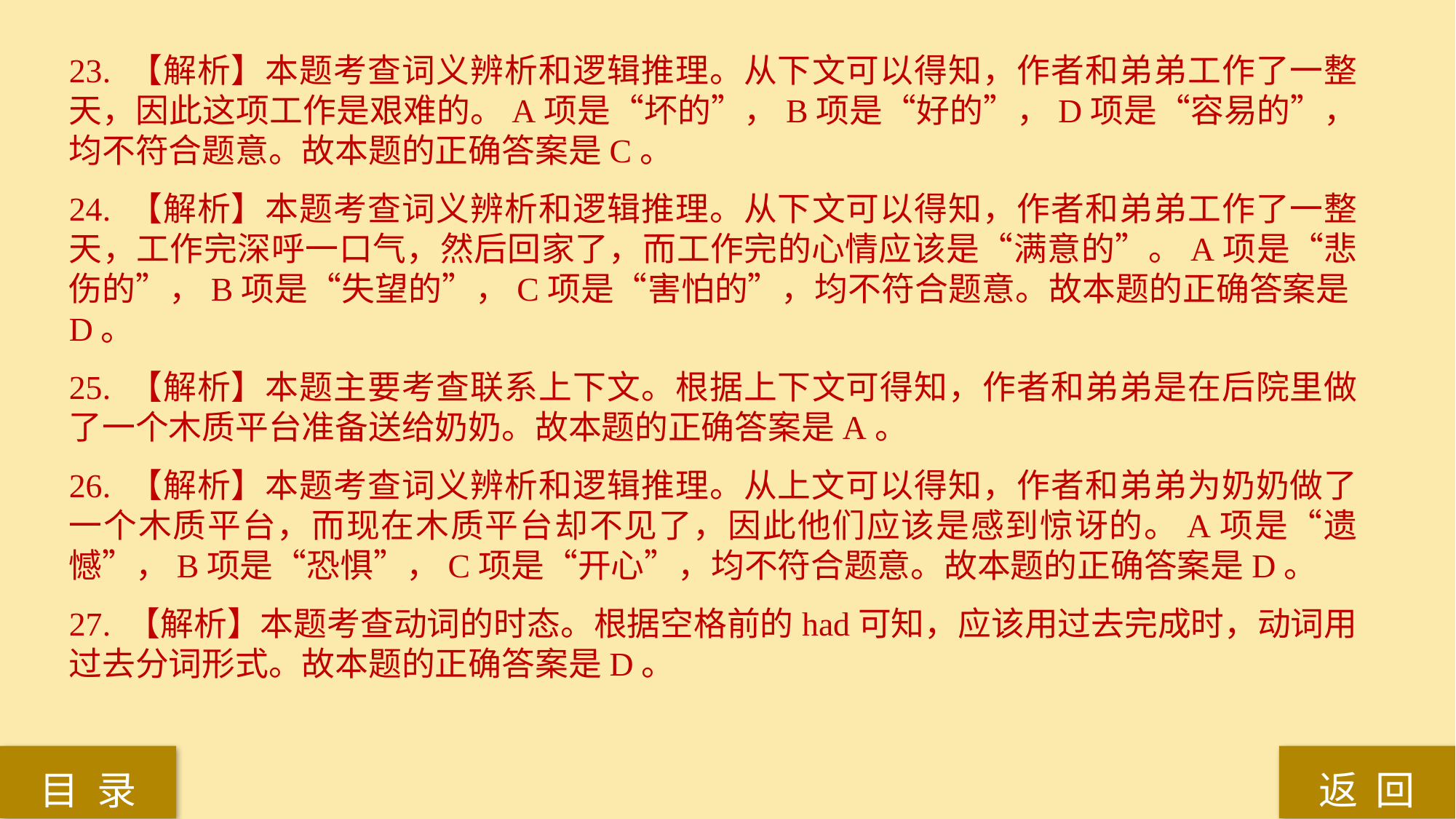

23. 【解析】本题考查词义辨析和逻辑推理。从下文可以得知，作者和弟弟工作了一整天，因此这项工作是艰难的。A项是“坏的”，B项是“好的”，D项是“容易的”，均不符合题意。故本题的正确答案是C。
24. 【解析】本题考查词义辨析和逻辑推理。从下文可以得知，作者和弟弟工作了一整天，工作完深呼一口气，然后回家了，而工作完的心情应该是“满意的”。A项是“悲伤的”，B项是“失望的”，C项是“害怕的”，均不符合题意。故本题的正确答案是D。
25. 【解析】本题主要考查联系上下文。根据上下文可得知，作者和弟弟是在后院里做了一个木质平台准备送给奶奶。故本题的正确答案是A。
26. 【解析】本题考查词义辨析和逻辑推理。从上文可以得知，作者和弟弟为奶奶做了一个木质平台，而现在木质平台却不见了，因此他们应该是感到惊讶的。A项是“遗憾”，B项是“恐惧”，C项是“开心”，均不符合题意。故本题的正确答案是D。
27. 【解析】本题考查动词的时态。根据空格前的had可知，应该用过去完成时，动词用过去分词形式。故本题的正确答案是D。
返  回